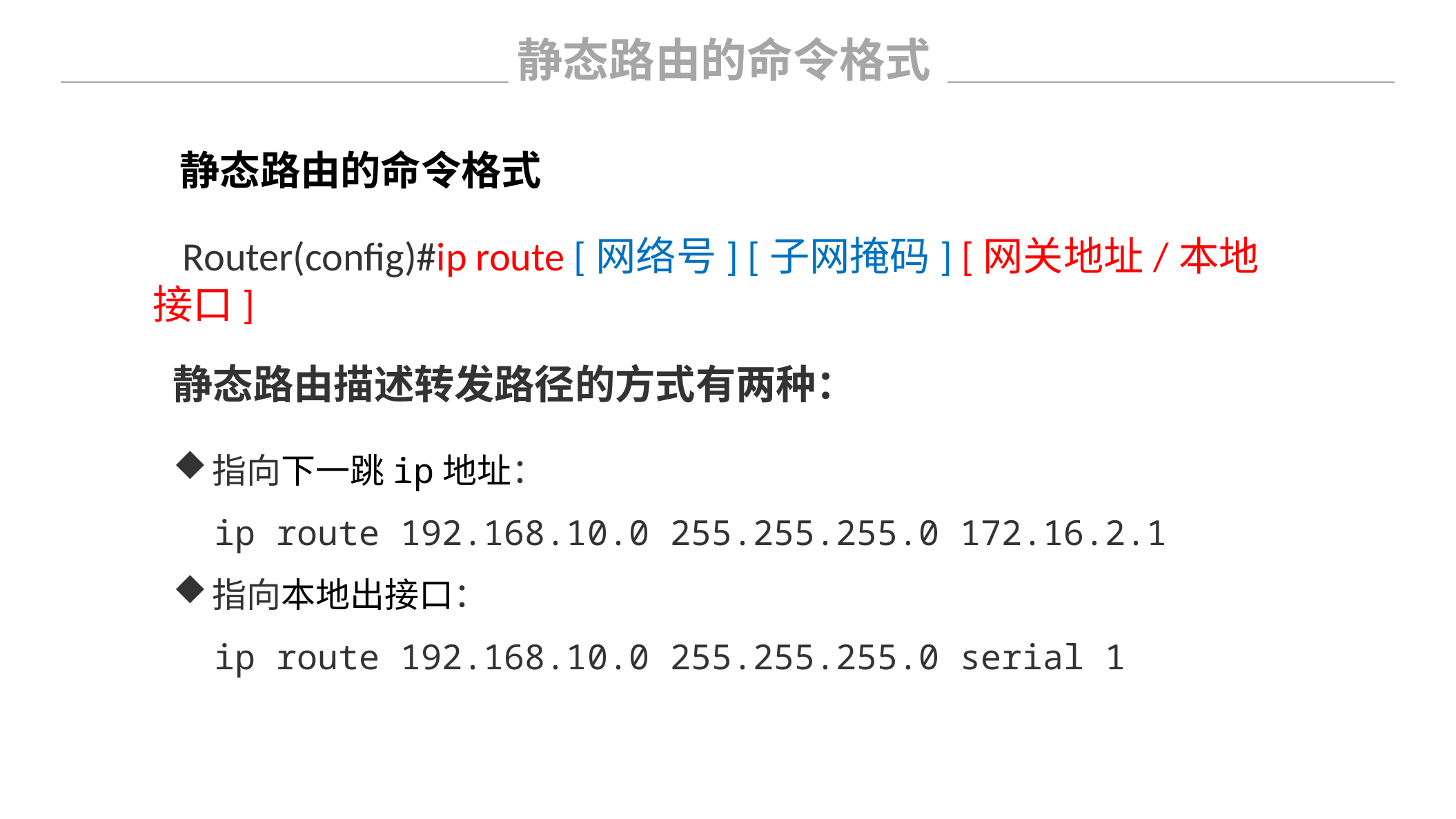

静态路由的命令格式
静态路由的命令格式
Router(config)#ip route [网络号] [子网掩码] [网关地址/本地接口]
静态路由描述转发路径的方式有两种：
指向下一跳ip地址：
  ip route 192.168.10.0 255.255.255.0 172.16.2.1
指向本地出接口：
  ip route 192.168.10.0 255.255.255.0 serial 1